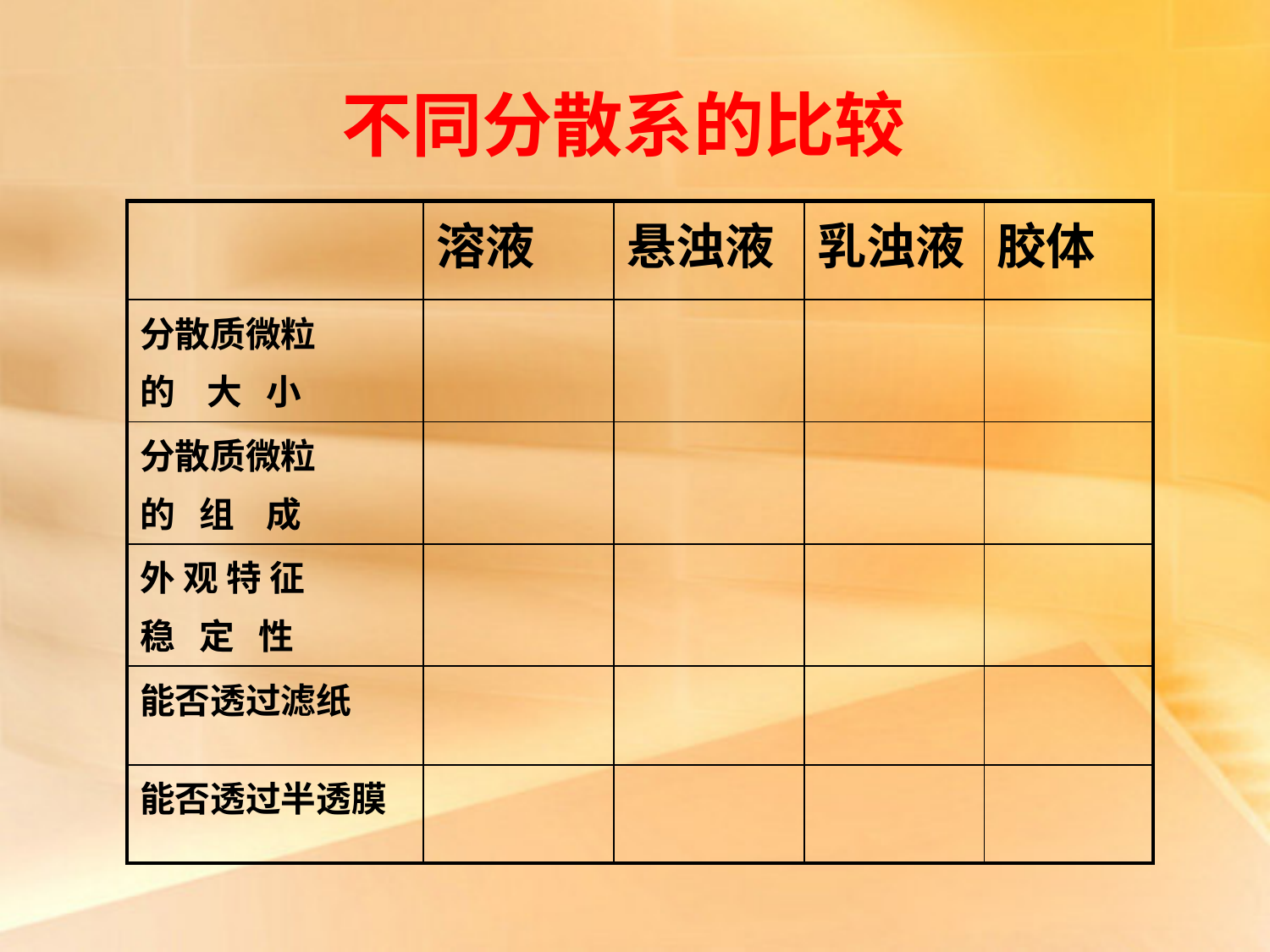

不同分散系的比较
|  | 溶液 | 悬浊液 | 乳浊液 | 胶体 |
| --- | --- | --- | --- | --- |
| 分散质微粒 的 大 小 |  |  |  |  |
| 分散质微粒 的 组 成 |  |  |  |  |
| 外 观 特 征 稳 定 性 |  |  |  |  |
| 能否透过滤纸 |  |  |  |  |
| 能否透过半透膜 |  |  |  |  |